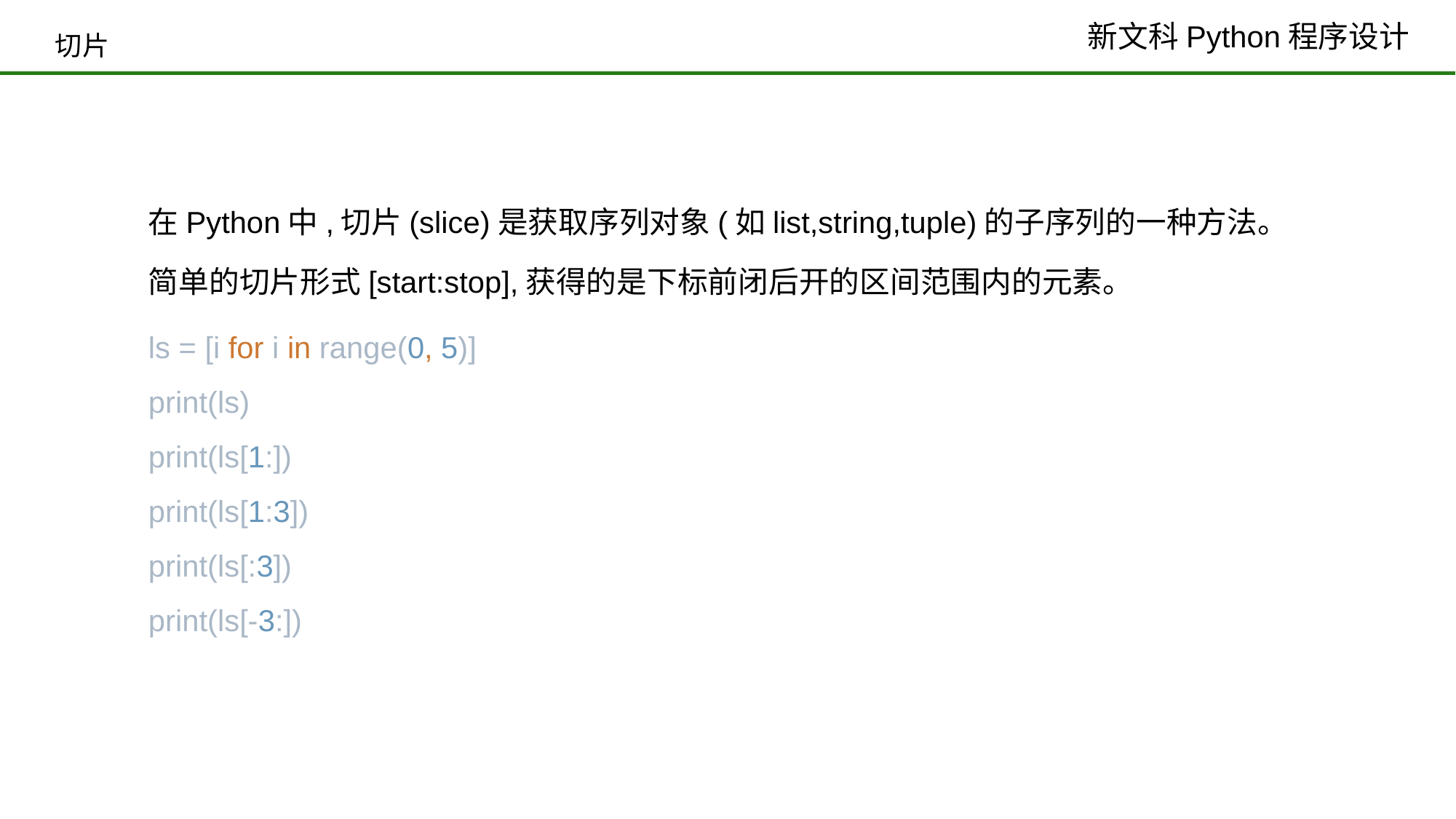

# 切片
在Python中,切片(slice)是获取序列对象(如list,string,tuple)的子序列的一种方法。
简单的切片形式[start:stop],获得的是下标前闭后开的区间范围内的元素。
ls = [i for i in range(0, 5)]
print(ls)
print(ls[1:])
print(ls[1:3])
print(ls[:3])
print(ls[-3:])